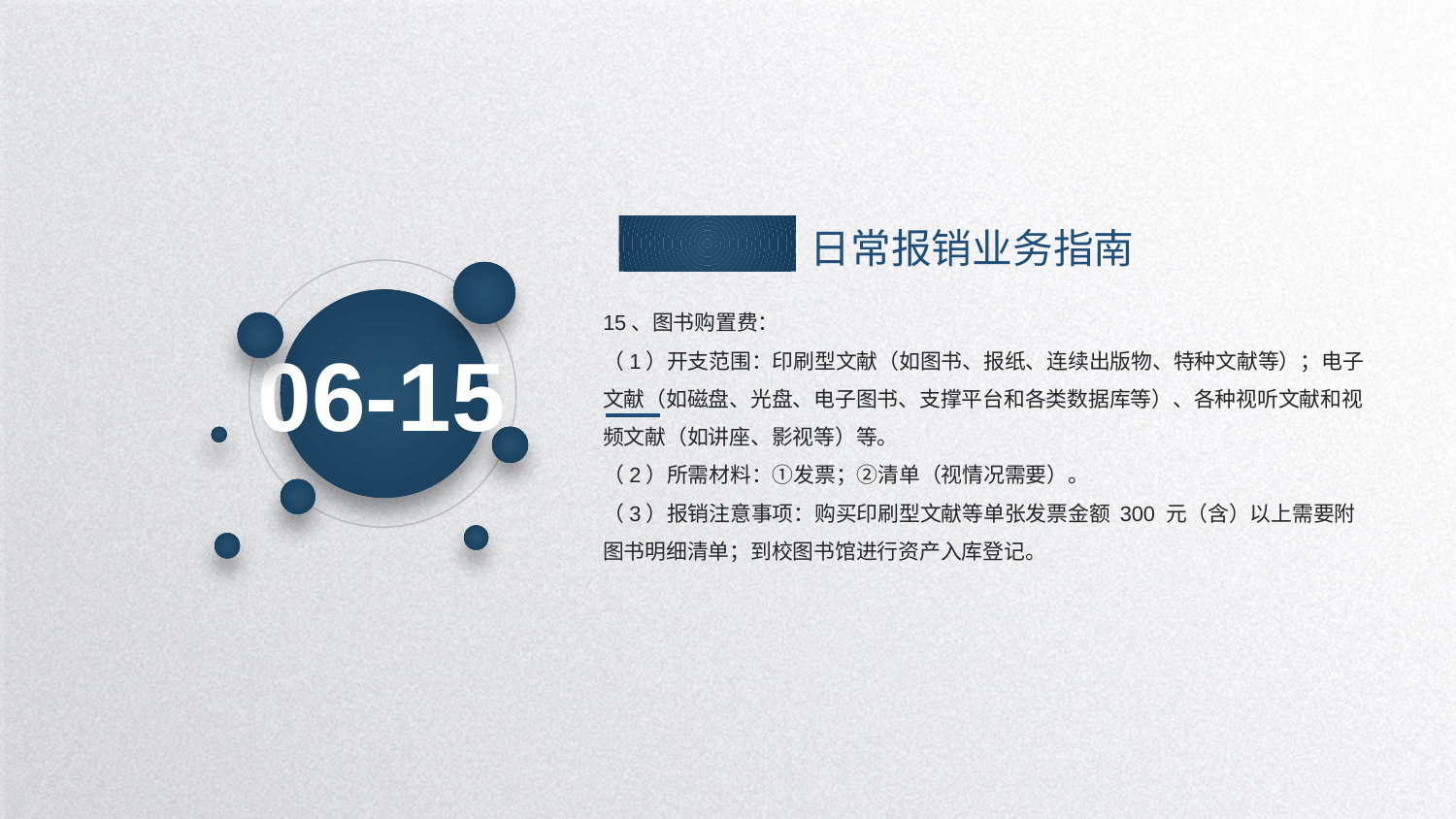

日常报销业务指南

15、图书购置费：
（1）开支范围：印刷型文献（如图书、报纸、连续出版物、特种文献等）；电子文献（如磁盘、光盘、电子图书、支撑平台和各类数据库等）、各种视听文献和视频文献（如讲座、影视等）等。
（2）所需材料：①发票；②清单（视情况需要）。
（3）报销注意事项：购买印刷型文献等单张发票金额 300 元（含）以上需要附图书明细清单；到校图书馆进行资产入库登记。

06-15